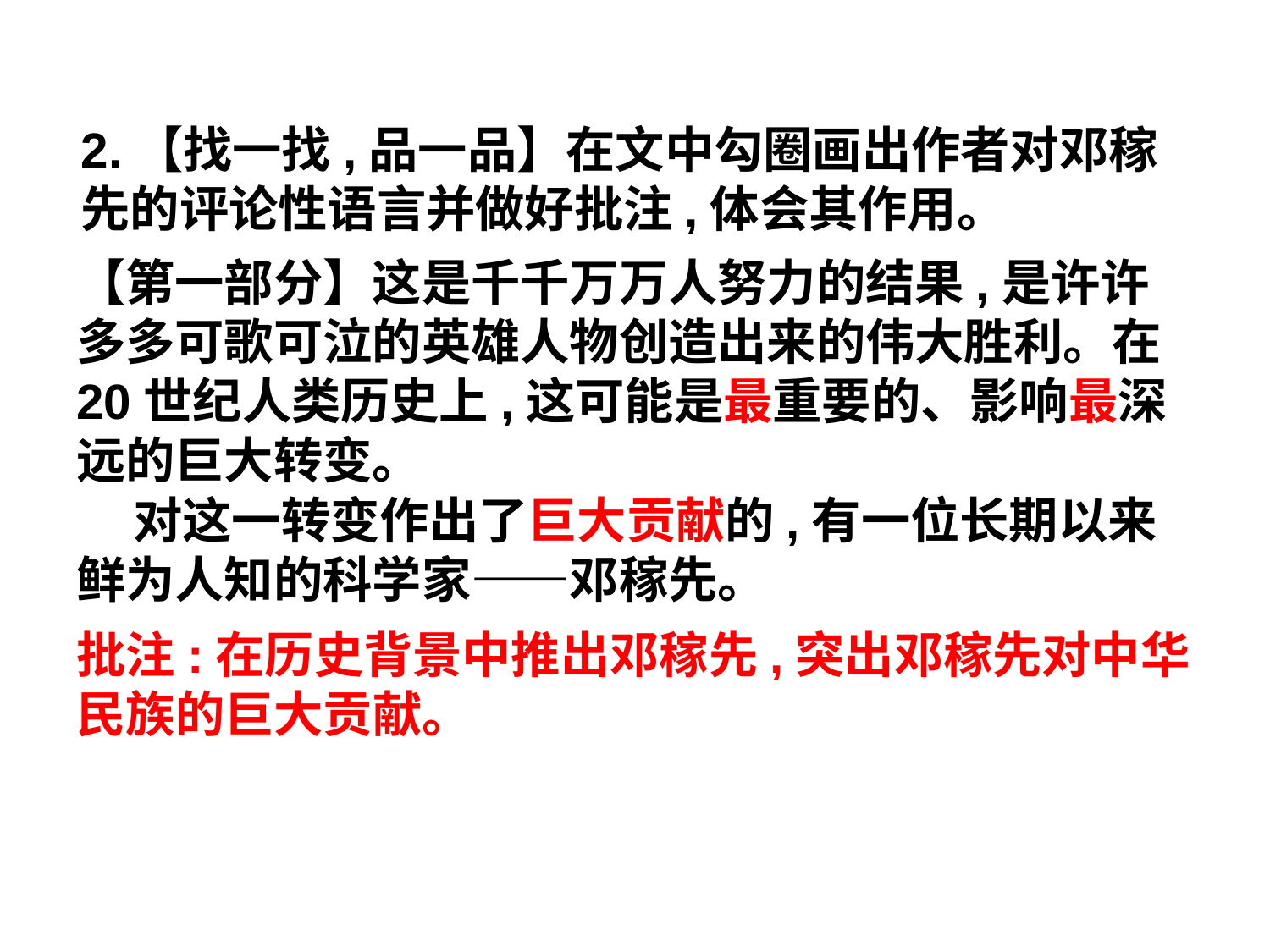

2.【找一找,品一品】在文中勾圈画出作者对邓稼先的评论性语言并做好批注,体会其作用。
【第一部分】这是千千万万人努力的结果,是许许多多可歌可泣的英雄人物创造出来的伟大胜利。在20世纪人类历史上,这可能是最重要的、影响最深远的巨大转变。
    对这一转变作出了巨大贡献的,有一位长期以来鲜为人知的科学家——邓稼先。
批注:在历史背景中推出邓稼先,突出邓稼先对中华民族的巨大贡献。